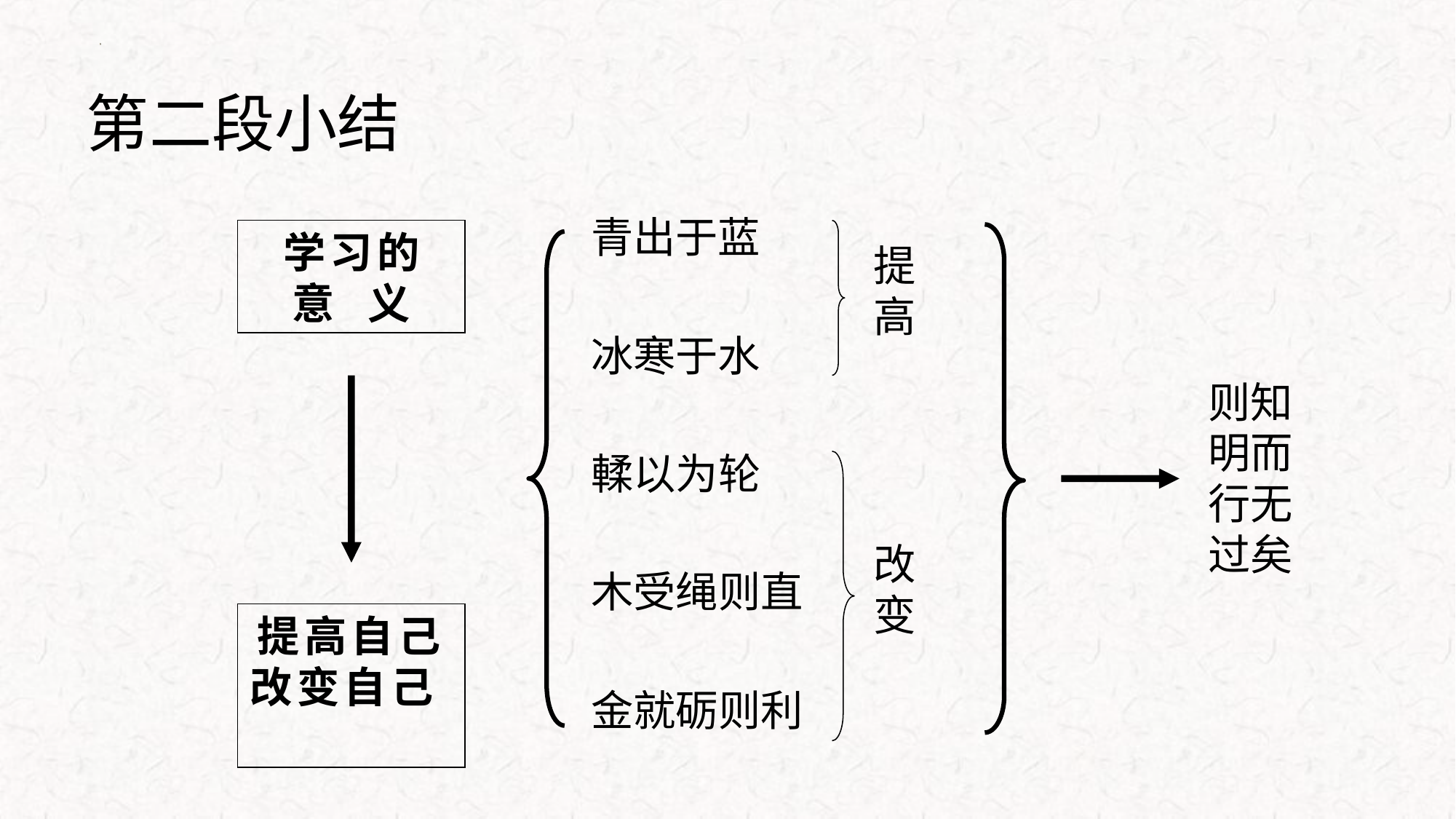

第二段小结
青出于蓝
学习的
意  义

提高
冰寒于水
则知明而行无过矣

輮以为轮

改变
木受绳则直
提高自己改变自己
金就砺则利